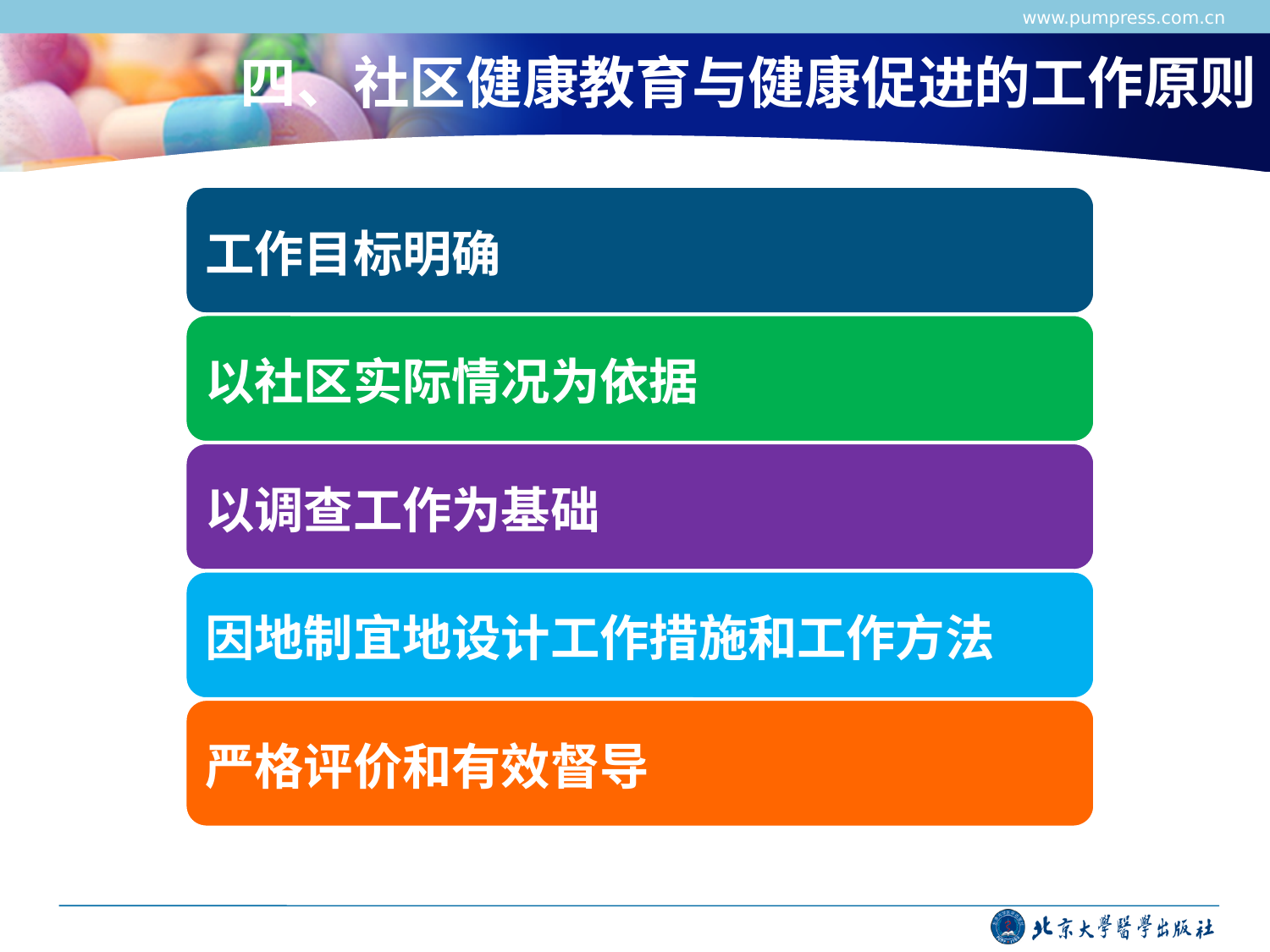

www.pumpress.com.cn
# 四、社区健康教育与健康促进的工作原则
工作目标明确
以社区实际情况为依据
以调查工作为基础
因地制宜地设计工作措施和工作方法
严格评价和有效督导